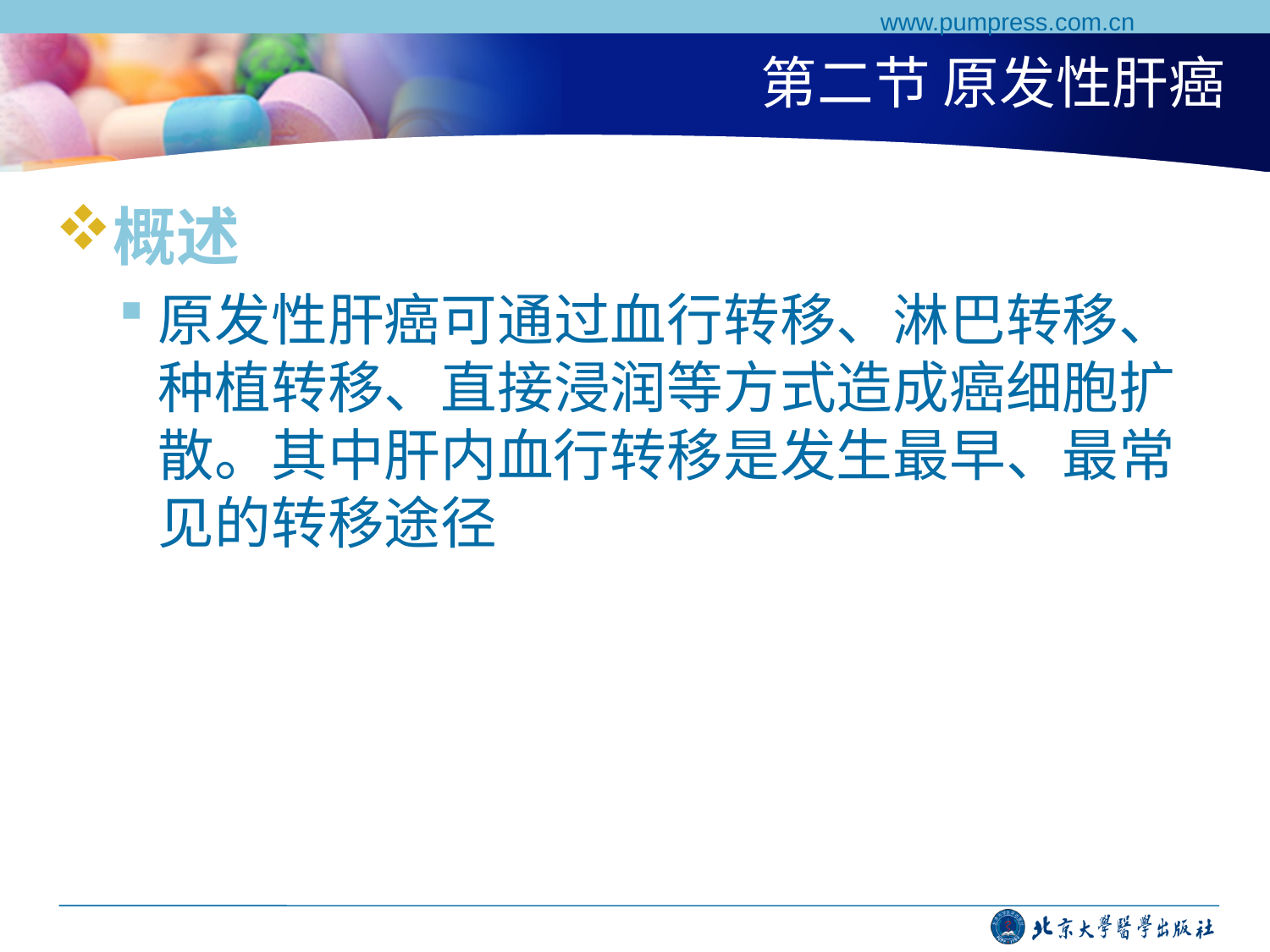

www.pumpress.com.cn
# 第二节 原发性肝癌
概述
原发性肝癌可通过血行转移、淋巴转移、种植转移、直接浸润等方式造成癌细胞扩散。其中肝内血行转移是发生最早、最常见的转移途径